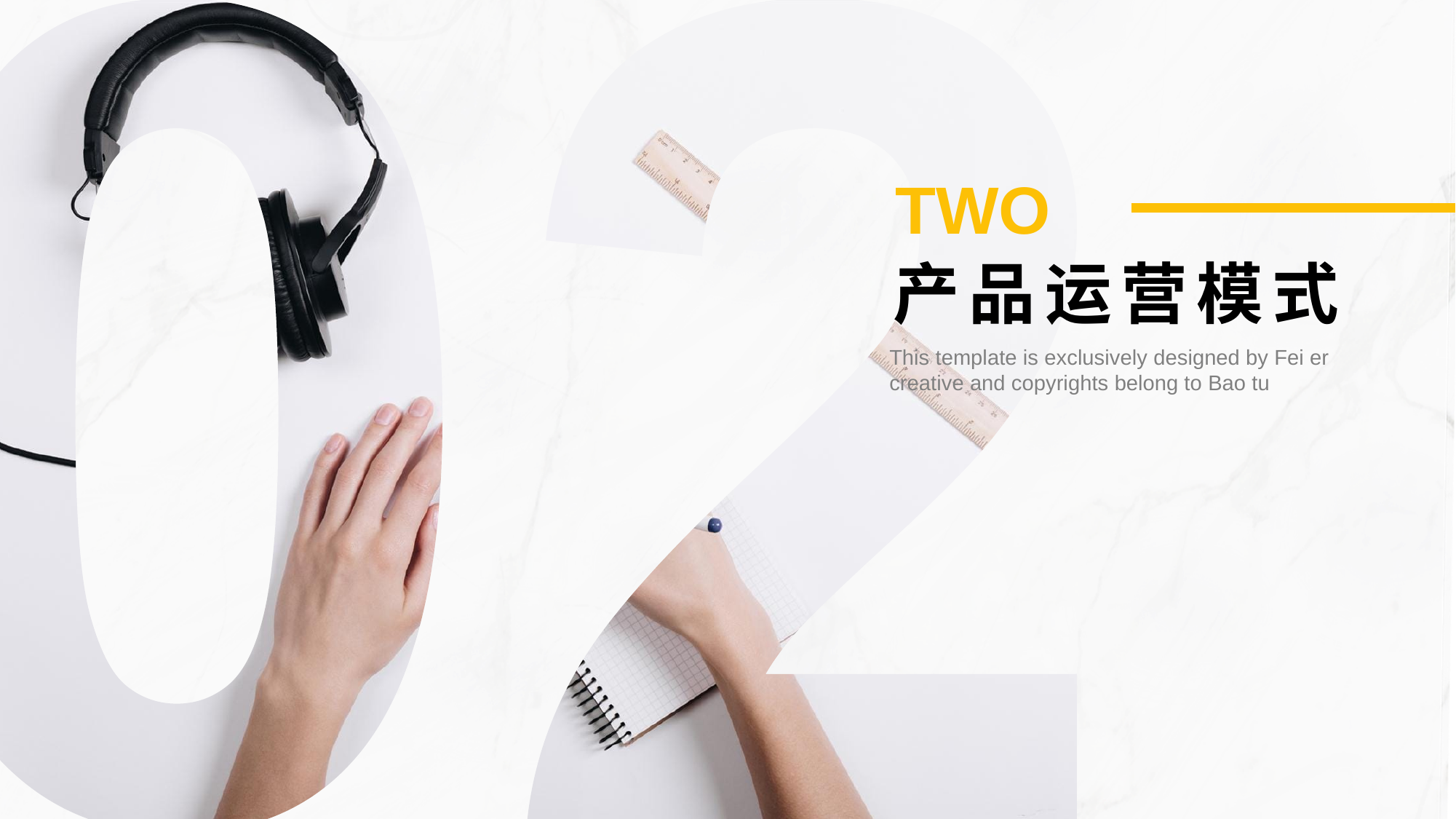

TWO
产品运营模式
This template is exclusively designed by Fei er creative and copyrights belong to Bao tu